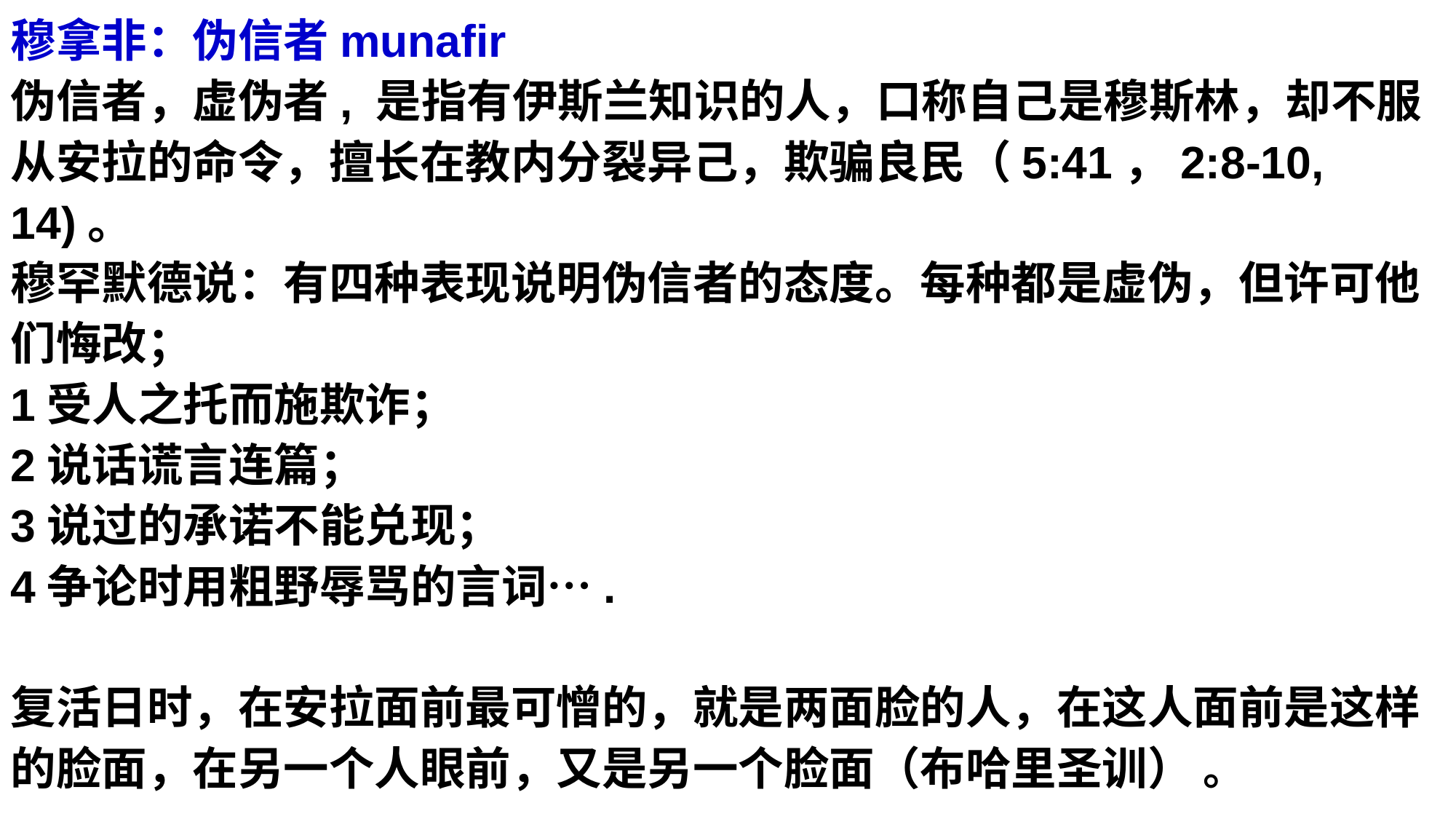

穆拿非：伪信者munafir
伪信者，虚伪者, 是指有伊斯兰知识的人，口称自己是穆斯林，却不服从安拉的命令，擅长在教内分裂异己，欺骗良民（5:41，2:8-10, 14)。
穆罕默德说：有四种表现说明伪信者的态度。每种都是虚伪，但许可他们悔改；
1受人之托而施欺诈；
2说话谎言连篇；
3说过的承诺不能兑现；
4争论时用粗野辱骂的言词….

复活日时，在安拉面前最可憎的，就是两面脸的人，在这人面前是这样的脸面，在另一个人眼前，又是另一个脸面（布哈里圣训） 。